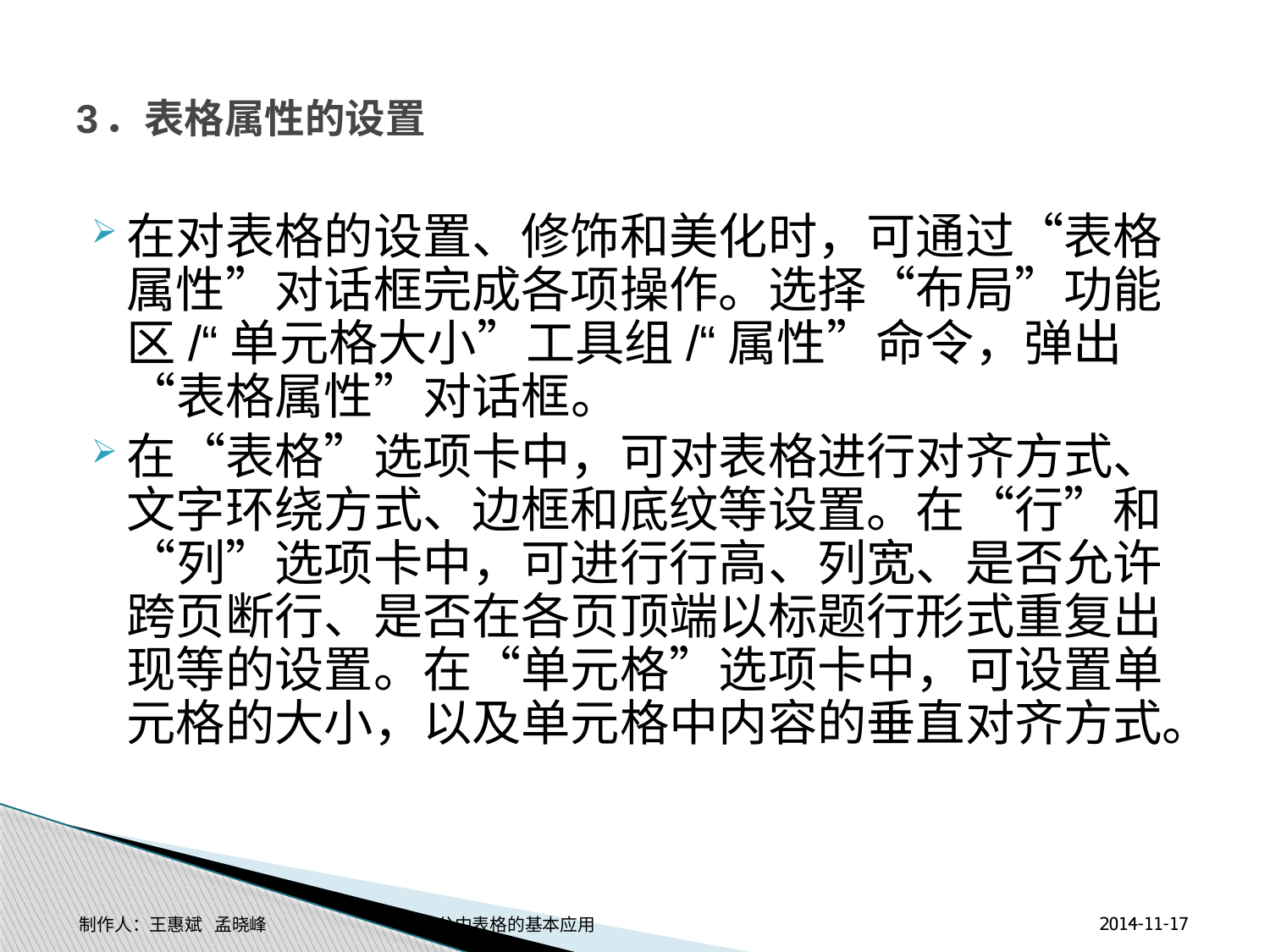

# 3．表格属性的设置
在对表格的设置、修饰和美化时，可通过“表格属性”对话框完成各项操作。选择“布局”功能区/“单元格大小”工具组/“属性”命令，弹出“表格属性”对话框。
在“表格”选项卡中，可对表格进行对齐方式、文字环绕方式、边框和底纹等设置。在“行”和“列”选项卡中，可进行行高、列宽、是否允许跨页断行、是否在各页顶端以标题行形式重复出现等的设置。在“单元格”选项卡中，可设置单元格的大小，以及单元格中内容的垂直对齐方式。
2014-11-17
制作人：王惠斌   孟晓峰                                      办公中表格的基本应用